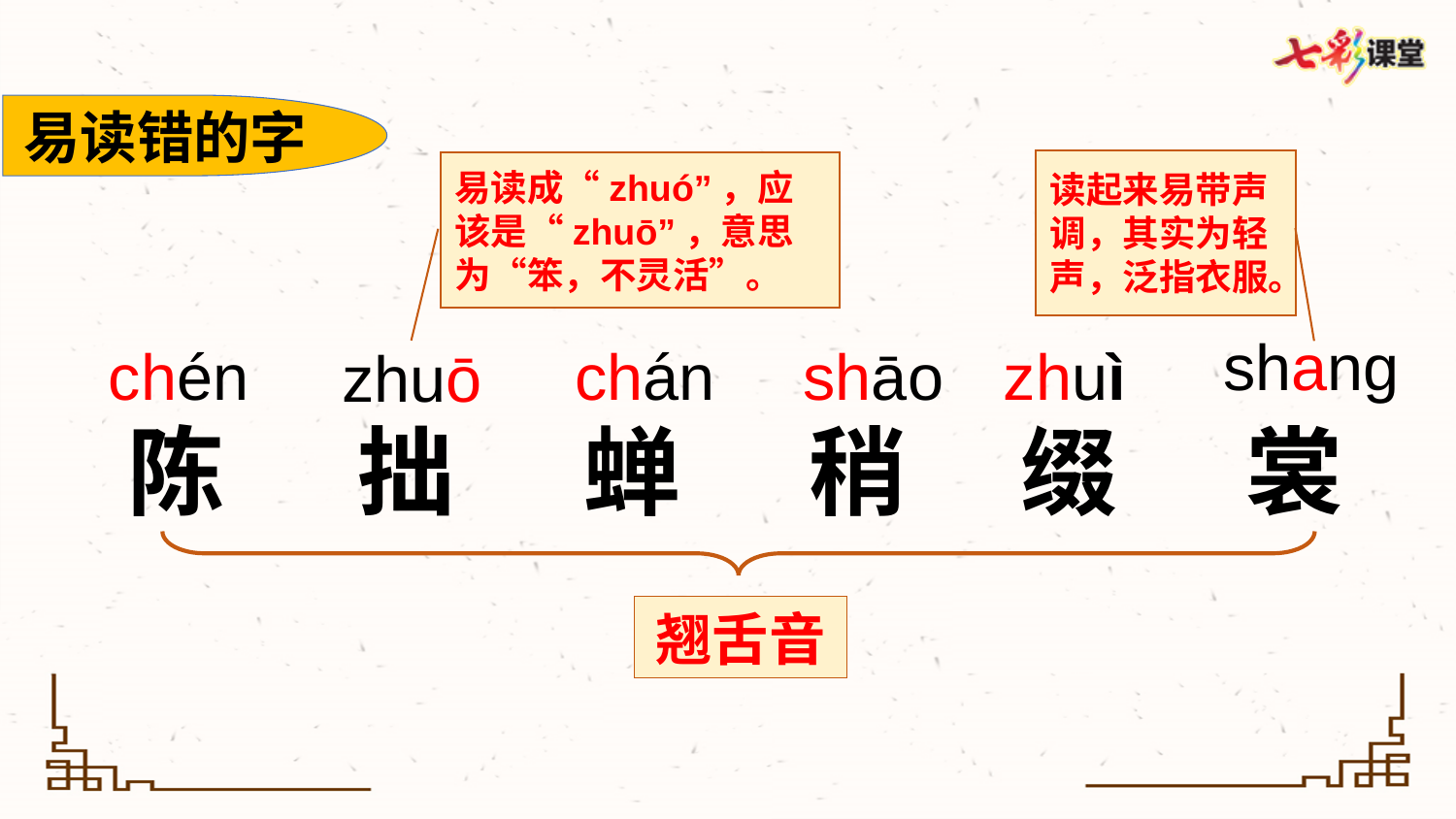

易读错的字
读起来易带声调，其实为轻声，泛指衣服。
易读成“zhuó”，应该是“zhuō”，意思为“笨，不灵活”。
shang
chén
chán
shāo
zhuì
zhuō
陈
拙
蝉
稍
缀
裳
翘舌音